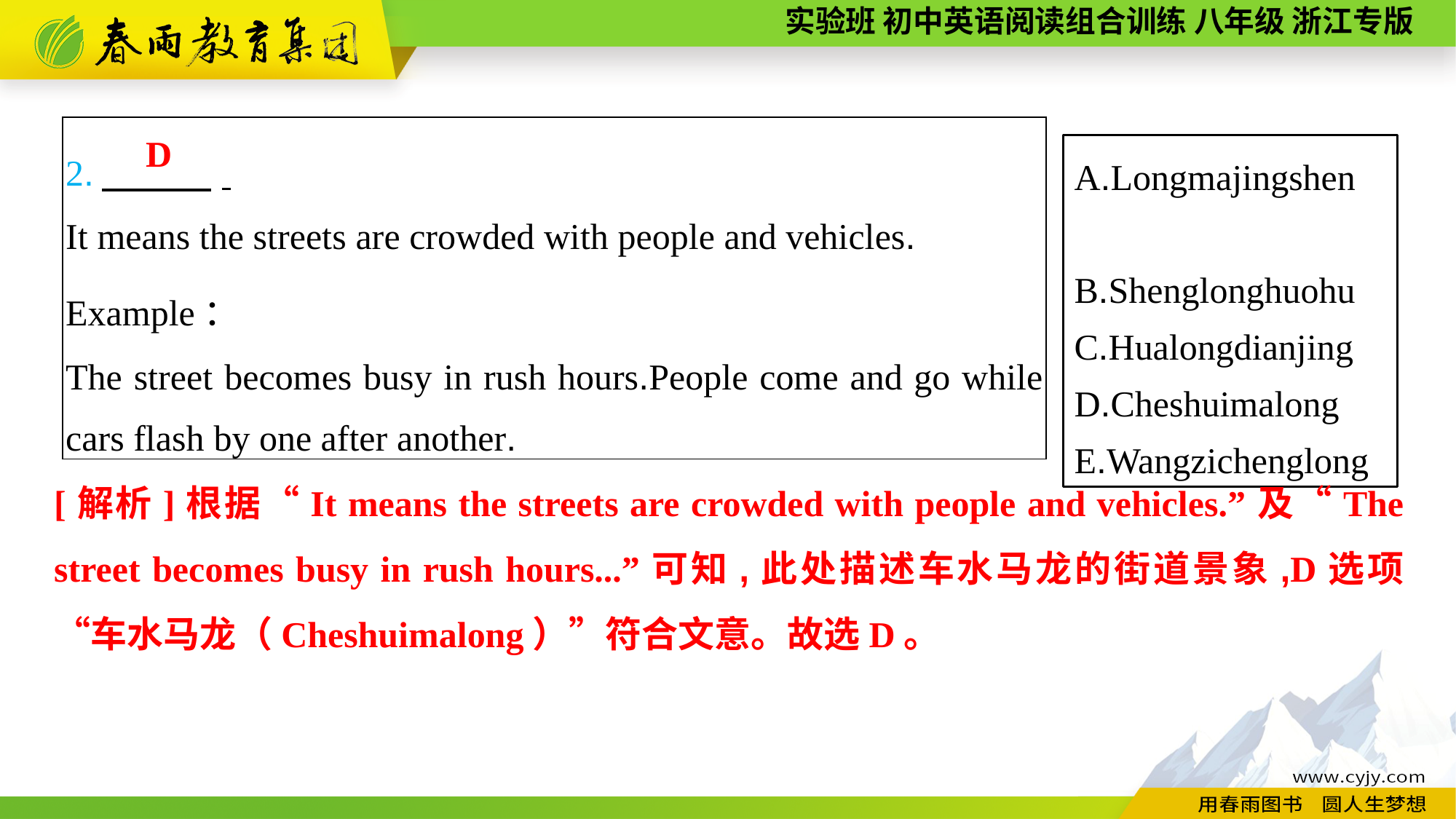

| 2.　　　. It means the streets are crowded with people and vehicles. Example： The street becomes busy in rush hours.People come and go while cars flash by one after another. |
| --- |
D
A.Longmajingshen
B.Shenglonghuohu
C.Hualongdianjing
D.Cheshuimalong
E.Wangzichenglong
[解析]根据“It means the streets are crowded with people and vehicles.”及“The street becomes busy in rush hours...”可知,此处描述车水马龙的街道景象,D选项“车水马龙（Cheshuimalong）”符合文意。故选D。